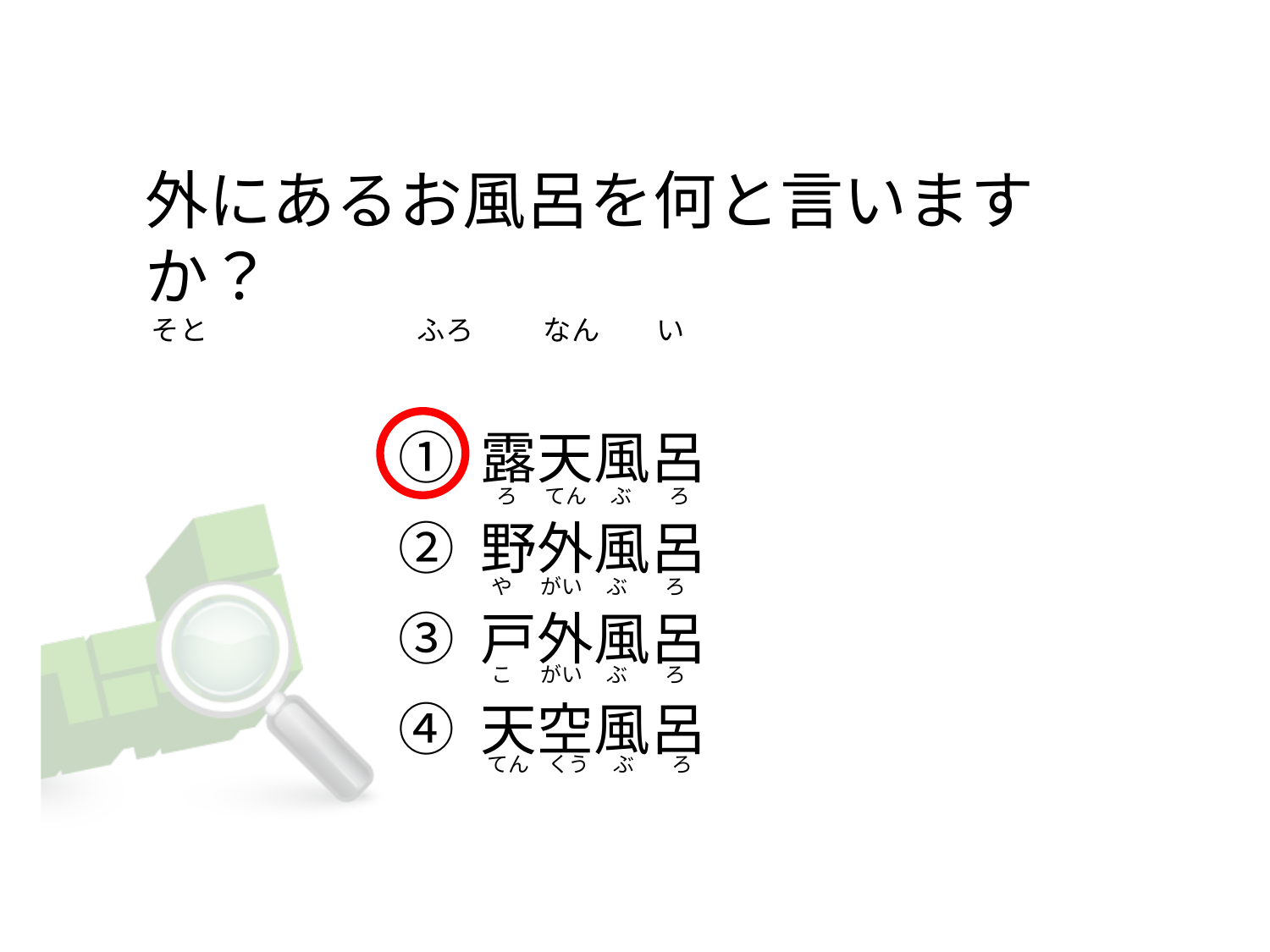

# 外にあるお風呂を何と言いますか？  そと                                 ふろ           なん         い

① 露天風呂
② 野外風呂
③ 戸外風呂
④ 天空風呂
   ろ      てん     ぶ        ろ
  や      がい     ぶ        ろ
  こ      がい     ぶ        ろ
 てん    くう     ぶ        ろ